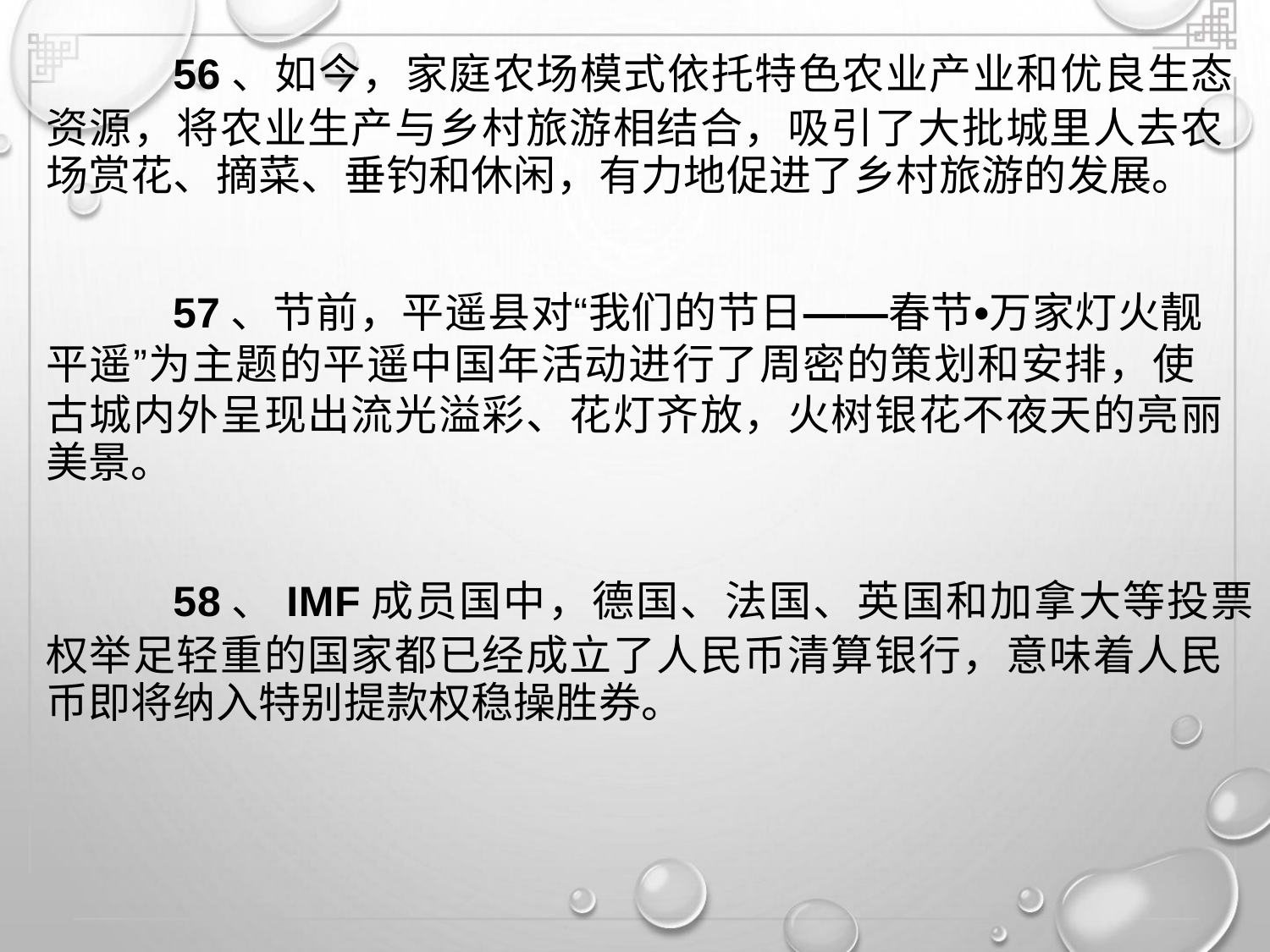

56、如今，家庭农场模式依托特色农业产业和优良生态
资源，将农业生产与乡村旅游相结合，吸引了大批城里人去农
场赏花、摘菜、垂钓和休闲，有力地促进了乡村旅游的发展。
57、节前，平遥县对“我们的节日——春节•万家灯火靓
平遥”为主题的平遥中国年活动进行了周密的策划和安排，使
古城内外呈现出流光溢彩、花灯齐放，火树银花不夜天的亮丽
美景。
58、IMF成员国中，德国、法国、英国和加拿大等投票
权举足轻重的国家都已经成立了人民币清算银行，意味着人民
币即将纳入特别提款权稳操胜券。